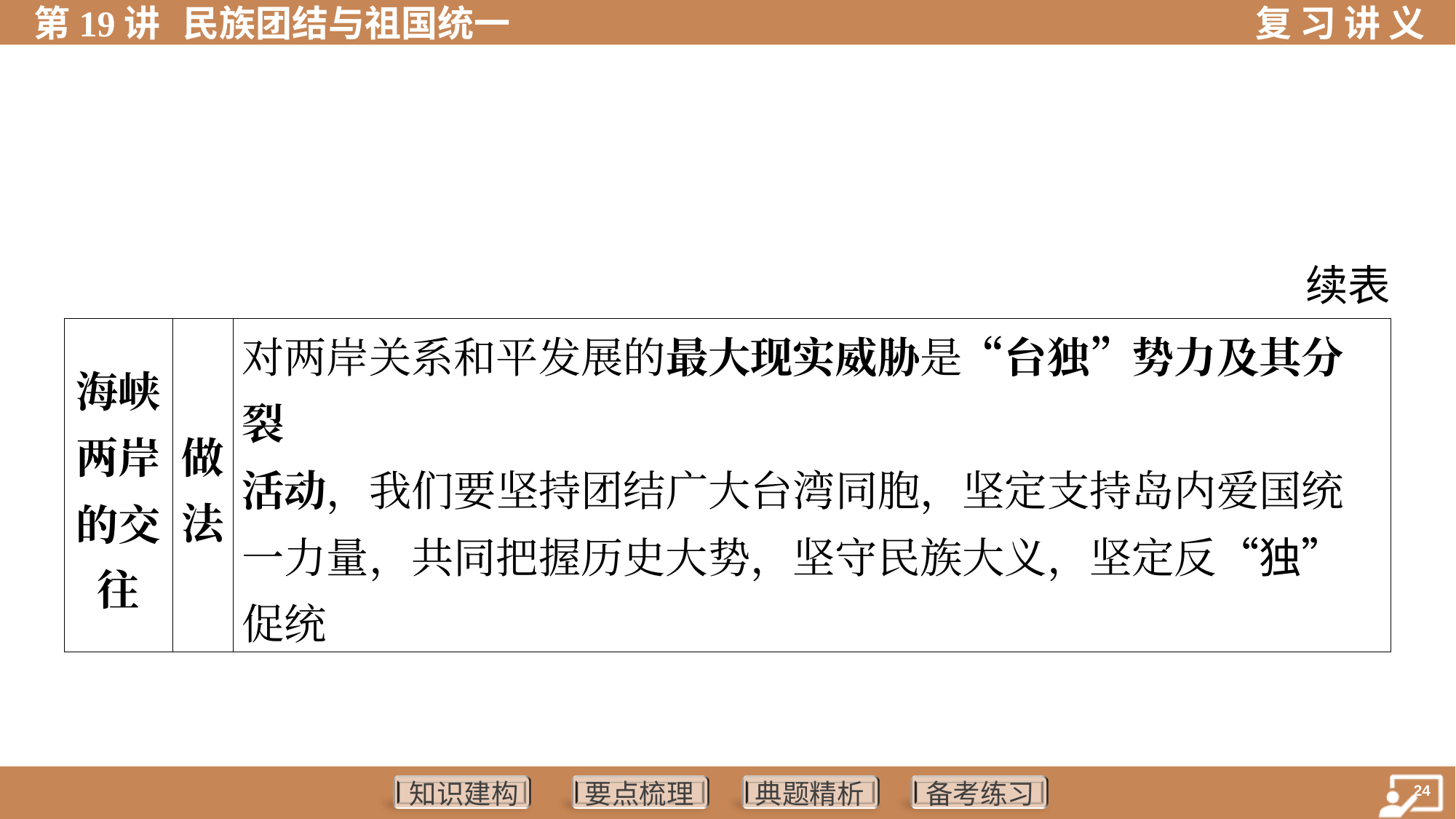

续表
| 海峡 两岸 的交 往 | 做 法 | 对两岸关系和平发展的最大现实威胁是“台独”势力及其分裂 活动，我们要坚持团结广大台湾同胞，坚定支持岛内爱国统 一力量，共同把握历史大势，坚守民族大义，坚定反“独”促统 |  |  |
| --- | --- | --- | --- | --- |